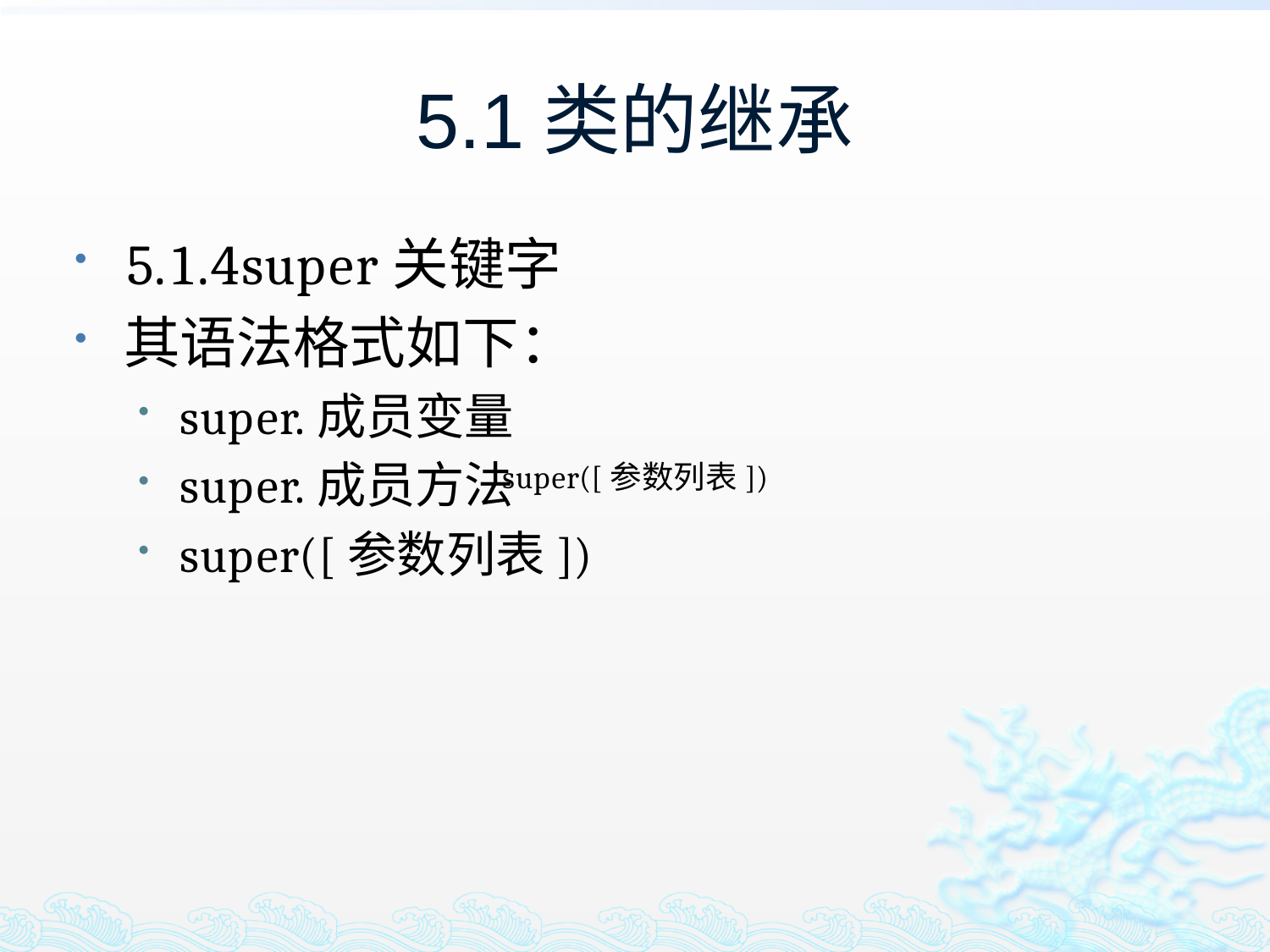

# 5.1类的继承
5.1.4super关键字
其语法格式如下：
super.成员变量
super.成员方法
super([参数列表])
super([参数列表])